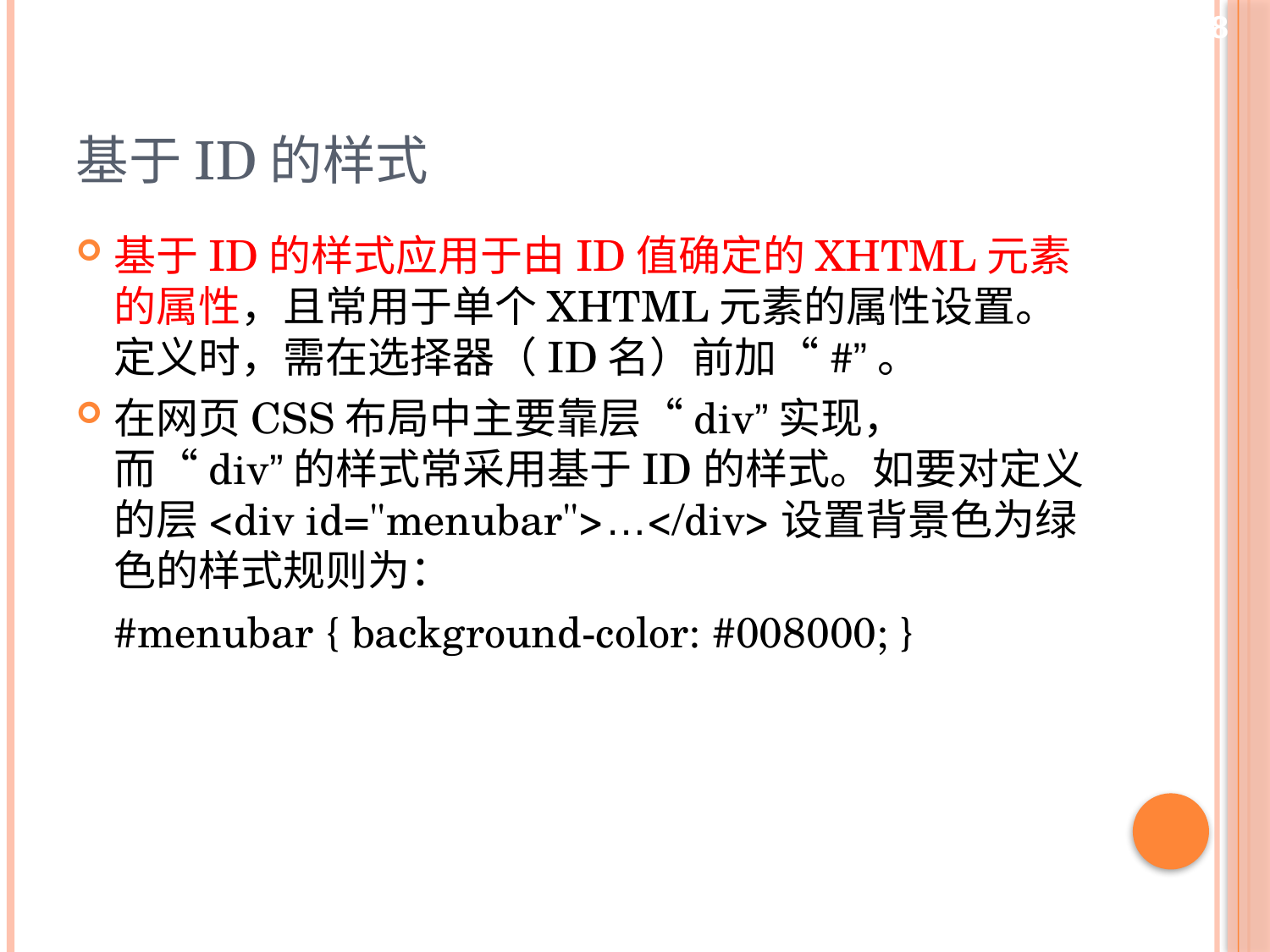

28
# 基于ID的样式
基于ID的样式应用于由ID值确定的XHTML元素的属性，且常用于单个XHTML元素的属性设置。定义时，需在选择器（ID名）前加“#”。
在网页CSS布局中主要靠层“div”实现，而“div”的样式常采用基于ID的样式。如要对定义的层<div id="menubar">…</div>设置背景色为绿色的样式规则为：
	#menubar { background-color: #008000; }